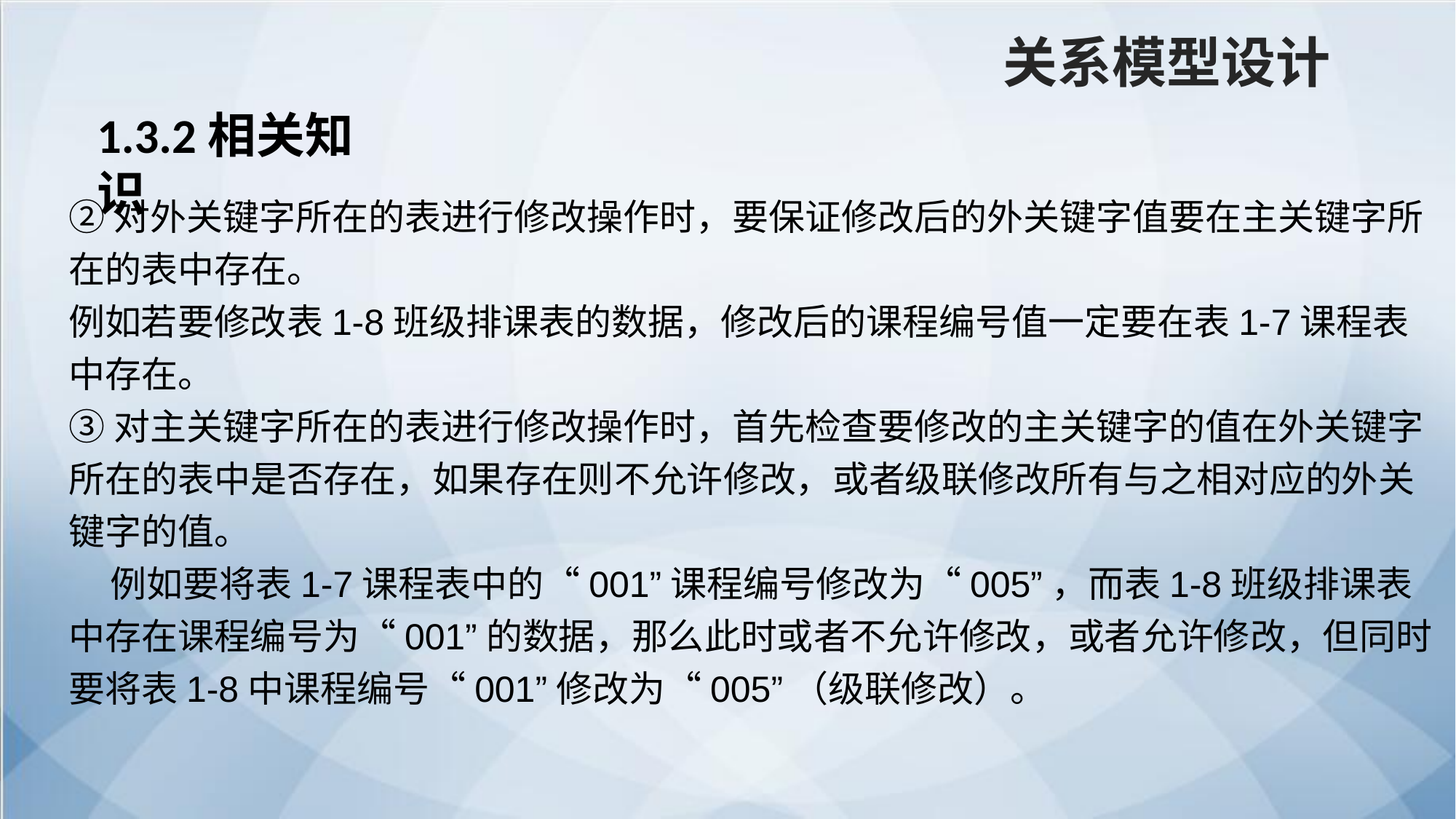

关系模型设计
1.3.2相关知识
②对外关键字所在的表进行修改操作时，要保证修改后的外关键字值要在主关键字所在的表中存在。
例如若要修改表1-8班级排课表的数据，修改后的课程编号值一定要在表1-7课程表中存在。
③对主关键字所在的表进行修改操作时，首先检查要修改的主关键字的值在外关键字所在的表中是否存在，如果存在则不允许修改，或者级联修改所有与之相对应的外关键字的值。
    例如要将表1-7课程表中的“001”课程编号修改为“005”，而表1-8班级排课表中存在课程编号为“001”的数据，那么此时或者不允许修改，或者允许修改，但同时要将表1-8中课程编号“001”修改为“005”（级联修改）。